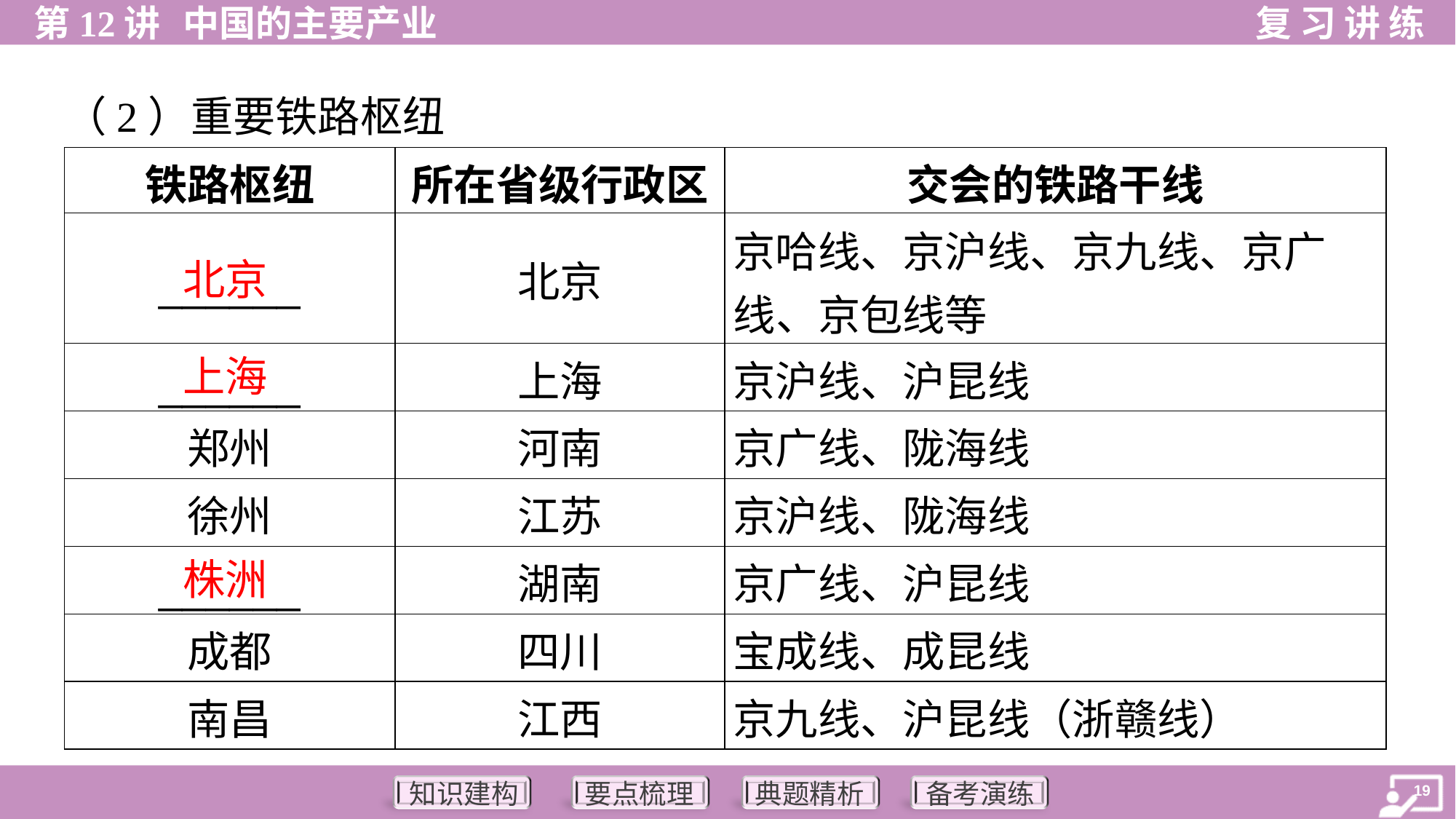

（2）重要铁路枢纽
| 铁路枢纽 | 所在省级行政区 | 交会的铁路干线 |
| --- | --- | --- |
| \_\_\_\_\_\_ | 北京 | 京哈线、京沪线、京九线、京广 线、京包线等 |
| \_\_\_\_\_\_ | 上海 | 京沪线、沪昆线 |
| 郑州 | 河南 | 京广线、陇海线 |
| 徐州 | 江苏 | 京沪线、陇海线 |
| \_\_\_\_\_\_ | 湖南 | 京广线、沪昆线 |
| 成都 | 四川 | 宝成线、成昆线 |
| 南昌 | 江西 | 京九线、沪昆线（浙赣线） |
北京
上海
株洲